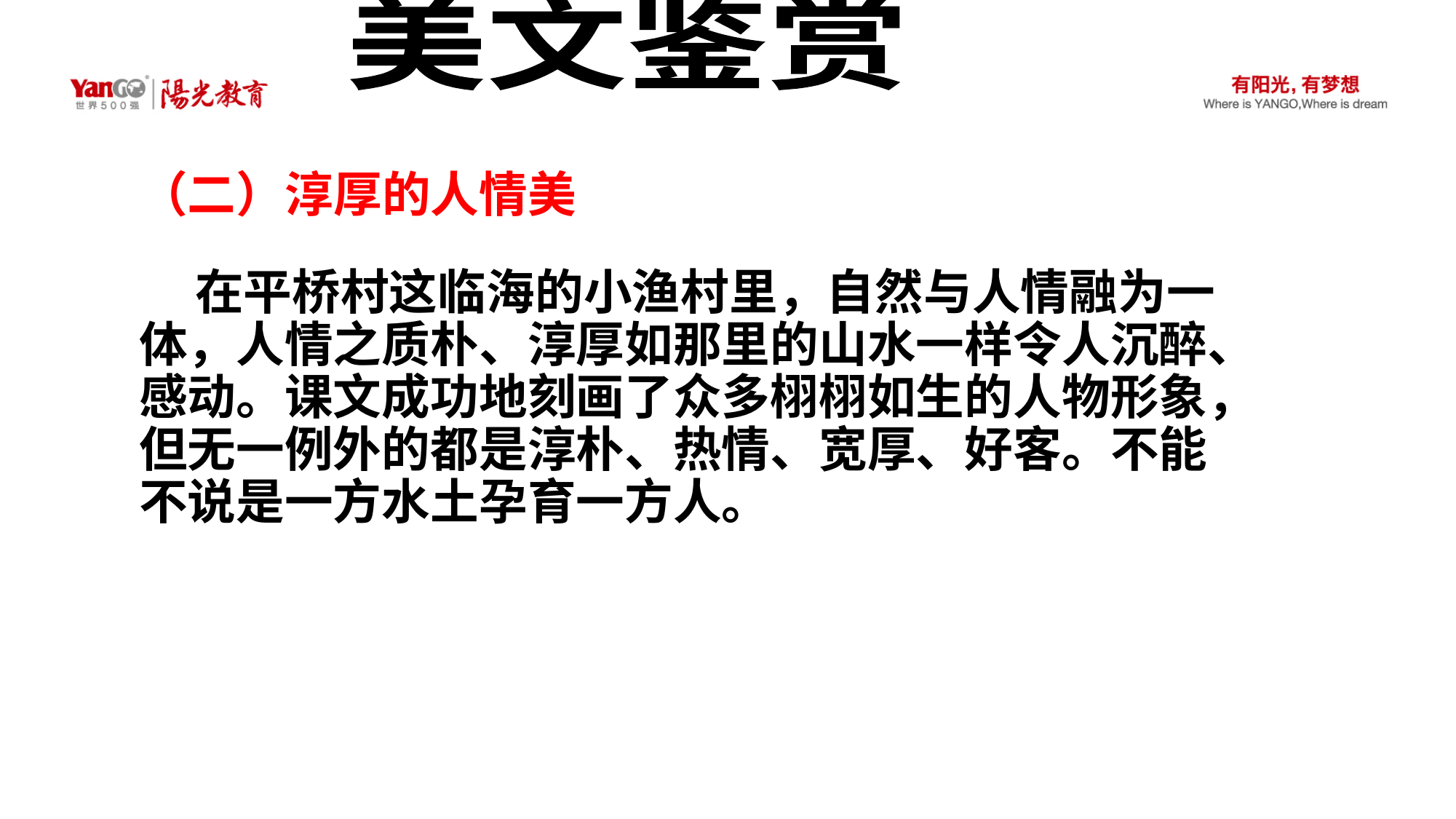

美文鉴赏
（二）淳厚的人情美
    在平桥村这临海的小渔村里，自然与人情融为一体，人情之质朴、淳厚如那里的山水一样令人沉醉、感动。课文成功地刻画了众多栩栩如生的人物形象，但无一例外的都是淳朴、热情、宽厚、好客。不能不说是一方水土孕育一方人。